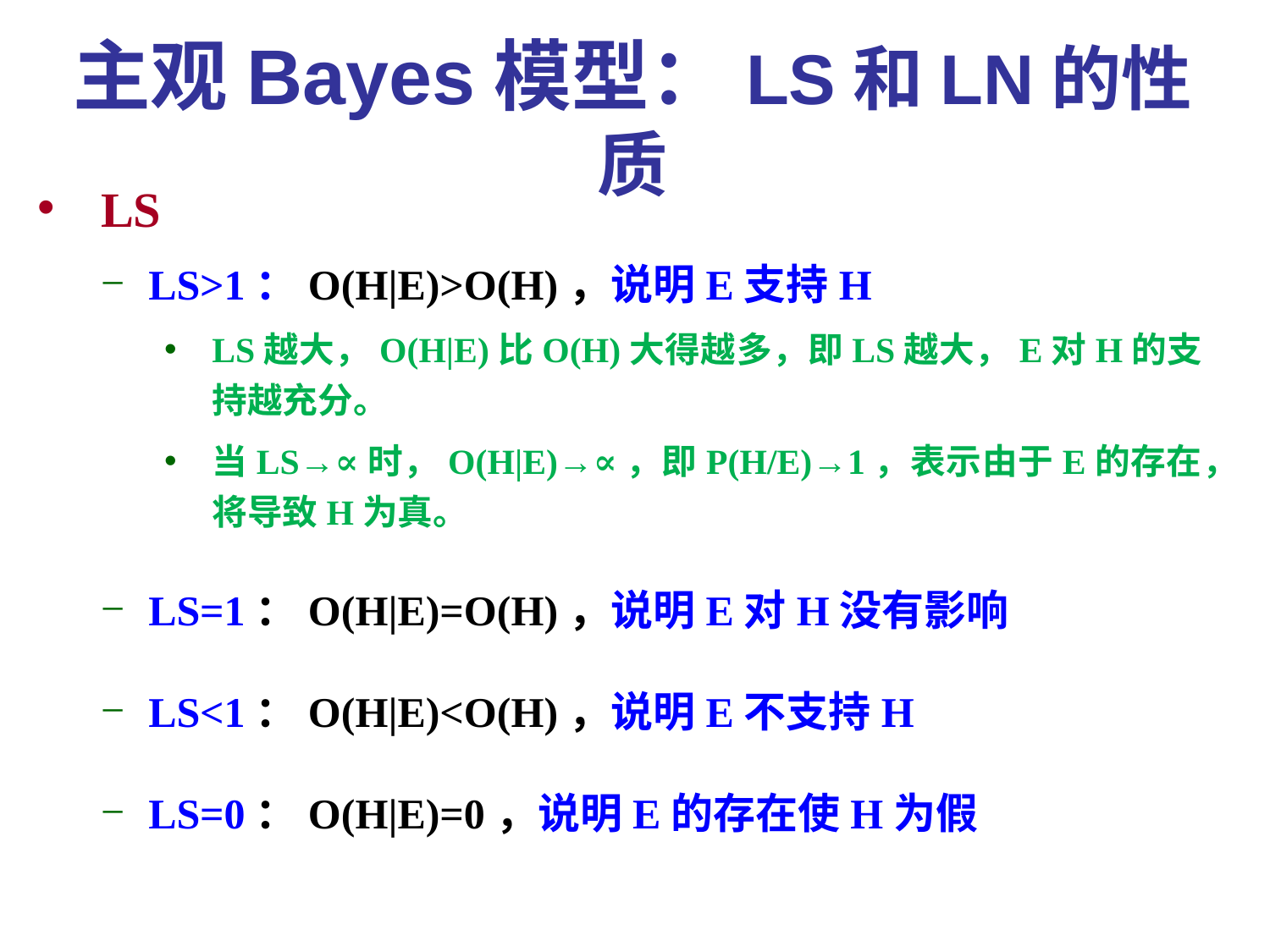

主观Bayes模型：LS和LN的性质
LS
LS>1：O(H|E)>O(H)，说明E支持H
LS越大，O(H|E)比O(H)大得越多，即LS越大，E对H的支持越充分。
当LS→∝时，O(H|E)→∝，即P(H/E)→1，表示由于E的存在，将导致H为真。

LS=1：O(H|E)=O(H)，说明E对H没有影响

LS<1：O(H|E)<O(H)，说明E不支持H

LS=0：O(H|E)=0，说明E的存在使H为假